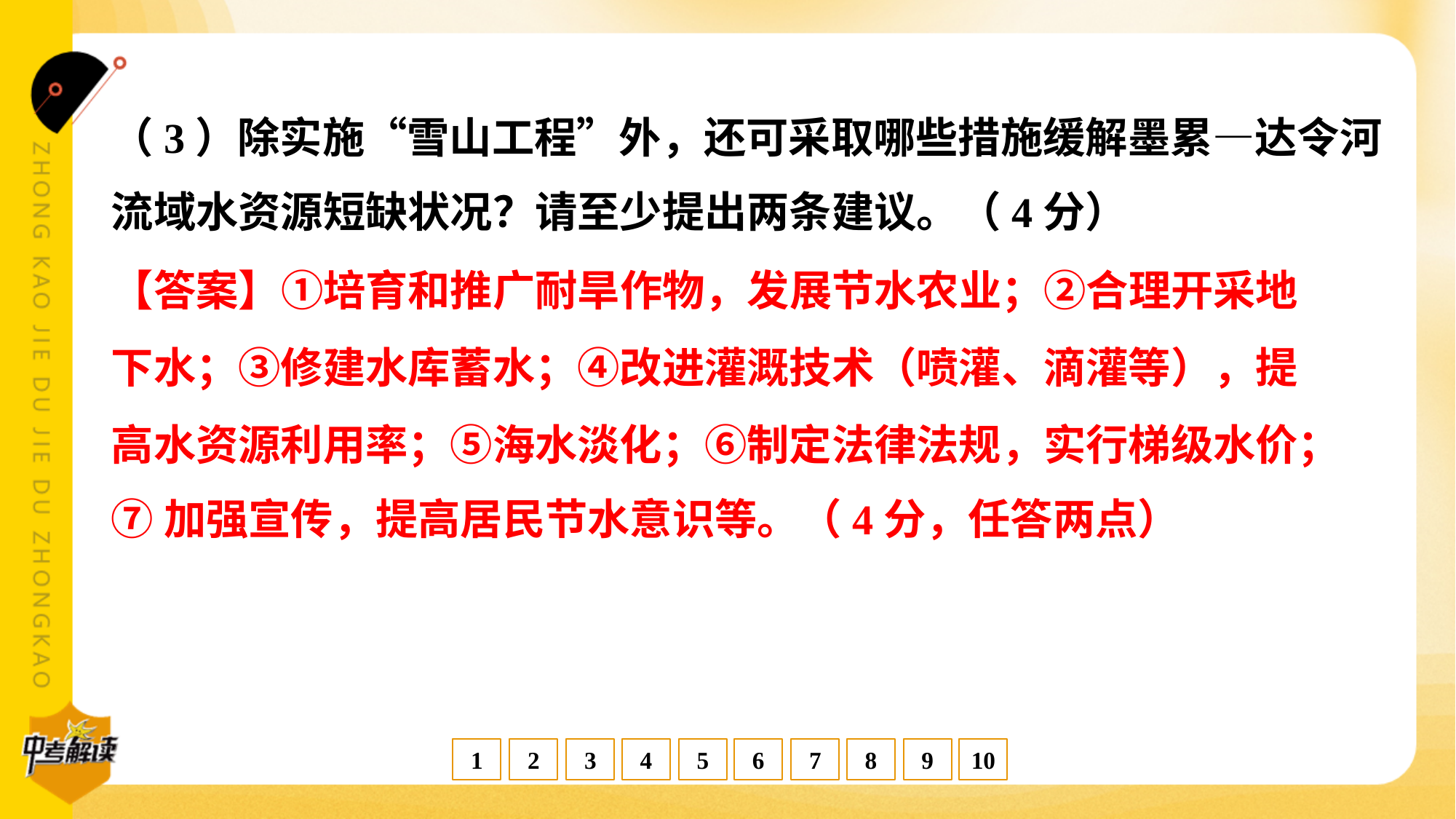

（3）除实施“雪山工程”外，还可采取哪些措施缓解墨累—达令河
流域水资源短缺状况？请至少提出两条建议。（4分）
【答案】①培育和推广耐旱作物，发展节水农业；②合理开采地
下水；③修建水库蓄水；④改进灌溉技术（喷灌、滴灌等），提
高水资源利用率；⑤海水淡化；⑥制定法律法规，实行梯级水价；
⑦加强宣传，提高居民节水意识等。（4分，任答两点）